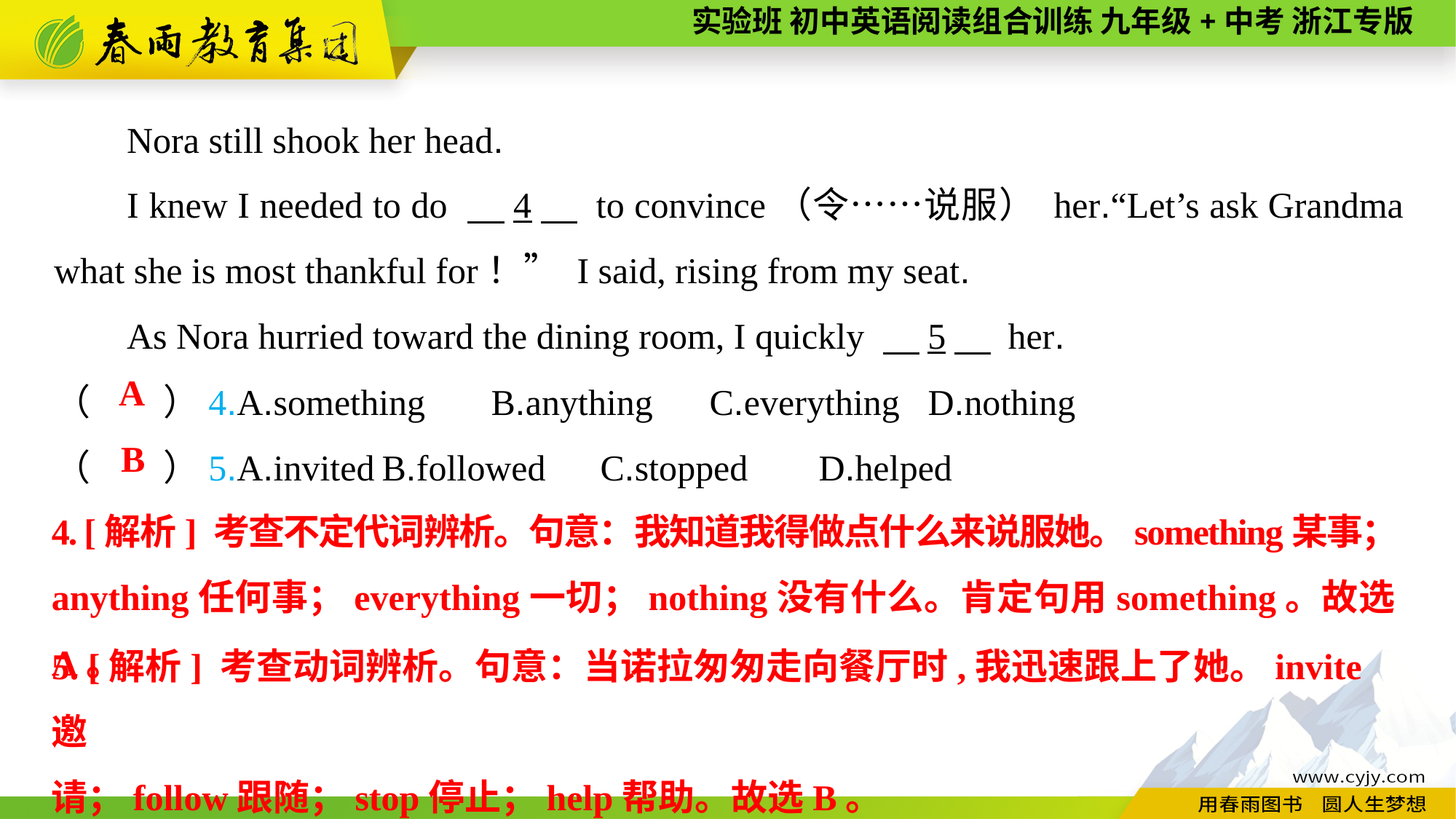

Nora still shook her head.
I knew I needed to do 　4　 to convince（令……说服） her.“Let’s ask Grandma what she is most thankful for！” I said, rising from my seat.
As Nora hurried toward the dining room, I quickly 　5　 her.
（　　）4.A.something	B.anything	C.everything	D.nothing
（　　）5.A.invited	B.followed	C.stopped	D.helped
A
B
4. [解析] 考查不定代词辨析。句意：我知道我得做点什么来说服她。something某事；anything任何事；everything一切；nothing没有什么。肯定句用something。故选A。
5. [解析] 考查动词辨析。句意：当诺拉匆匆走向餐厅时,我迅速跟上了她。invite邀
请；follow跟随；stop停止；help帮助。故选B。